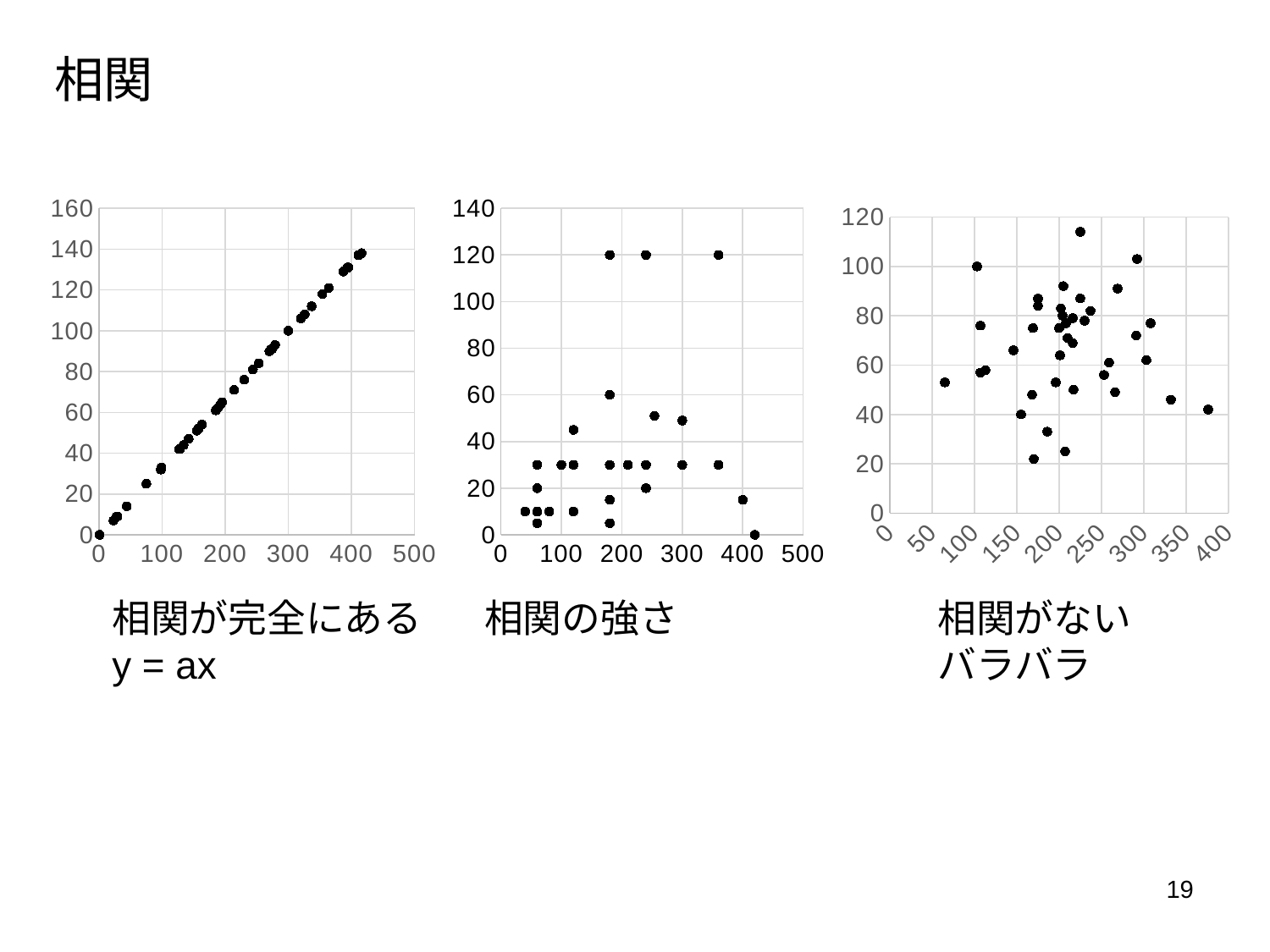

相関

### Chart

| Category | LINE利用時間(分) |
|---|---|

### Chart

| Category | LINE利用時間(分) |
|---|---|

### Chart

| Category | LINE利用時間(分) |
|---|---|
相関が完全にある
y = ax

相関の強さ

相関がない
バラバラ

19